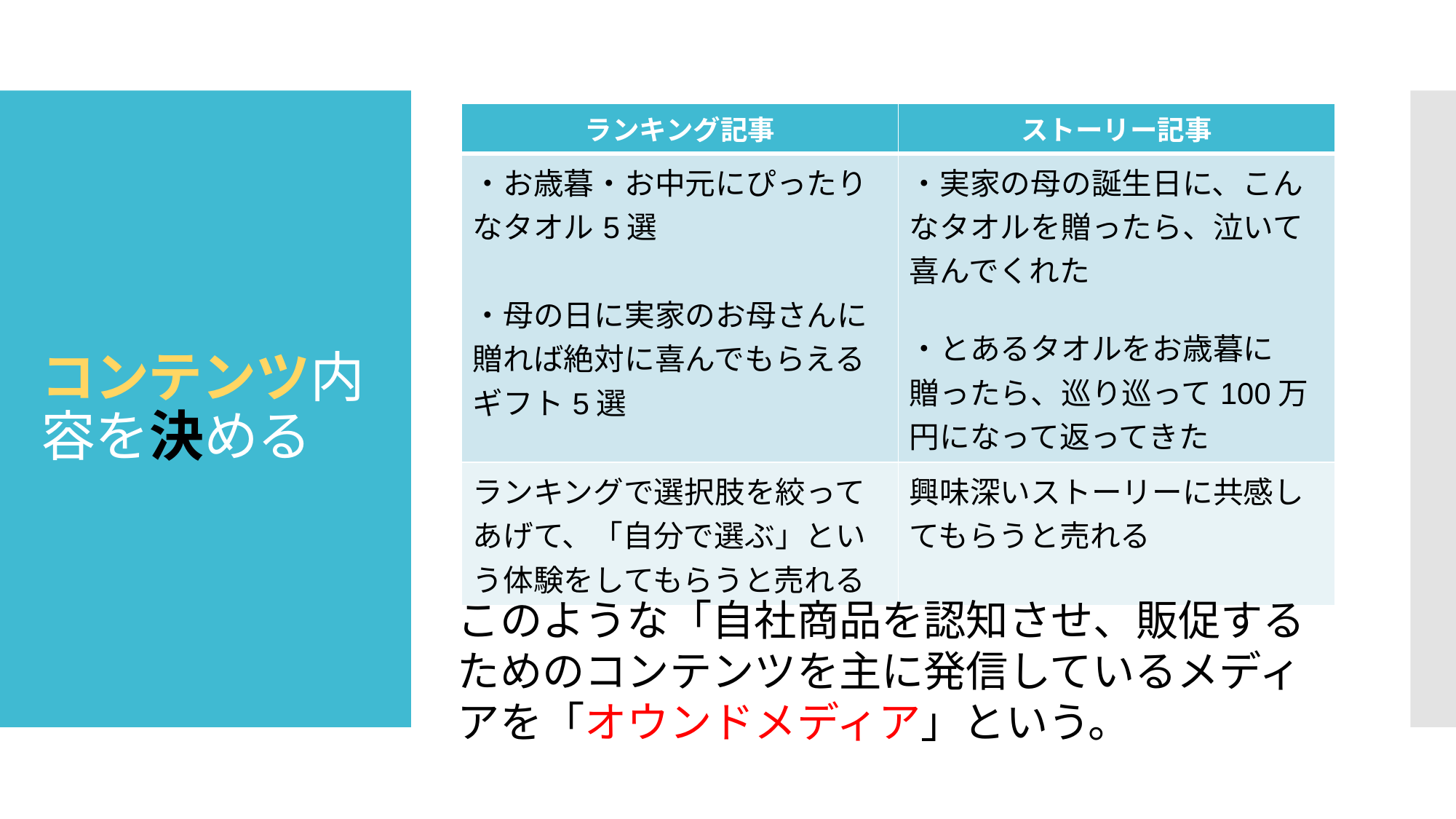

| ランキング記事 | ストーリー記事 |
| --- | --- |
| ・お歳暮・お中元にぴったりなタオル5選 ・母の日に実家のお母さんに贈れば絶対に喜んでもらえるギフト5選 | ・実家の母の誕生日に、こんなタオルを贈ったら、泣いて喜んでくれた ・とあるタオルをお歳暮に贈ったら、巡り巡って100万円になって返ってきた |
| ランキングで選択肢を絞ってあげて、「自分で選ぶ」という体験をしてもらうと売れる | 興味深いストーリーに共感してもらうと売れる |
# コンテンツ内容を決める
このような「自社商品を認知させ、販促するためのコンテンツを主に発信しているメディアを「オウンドメディア」という。